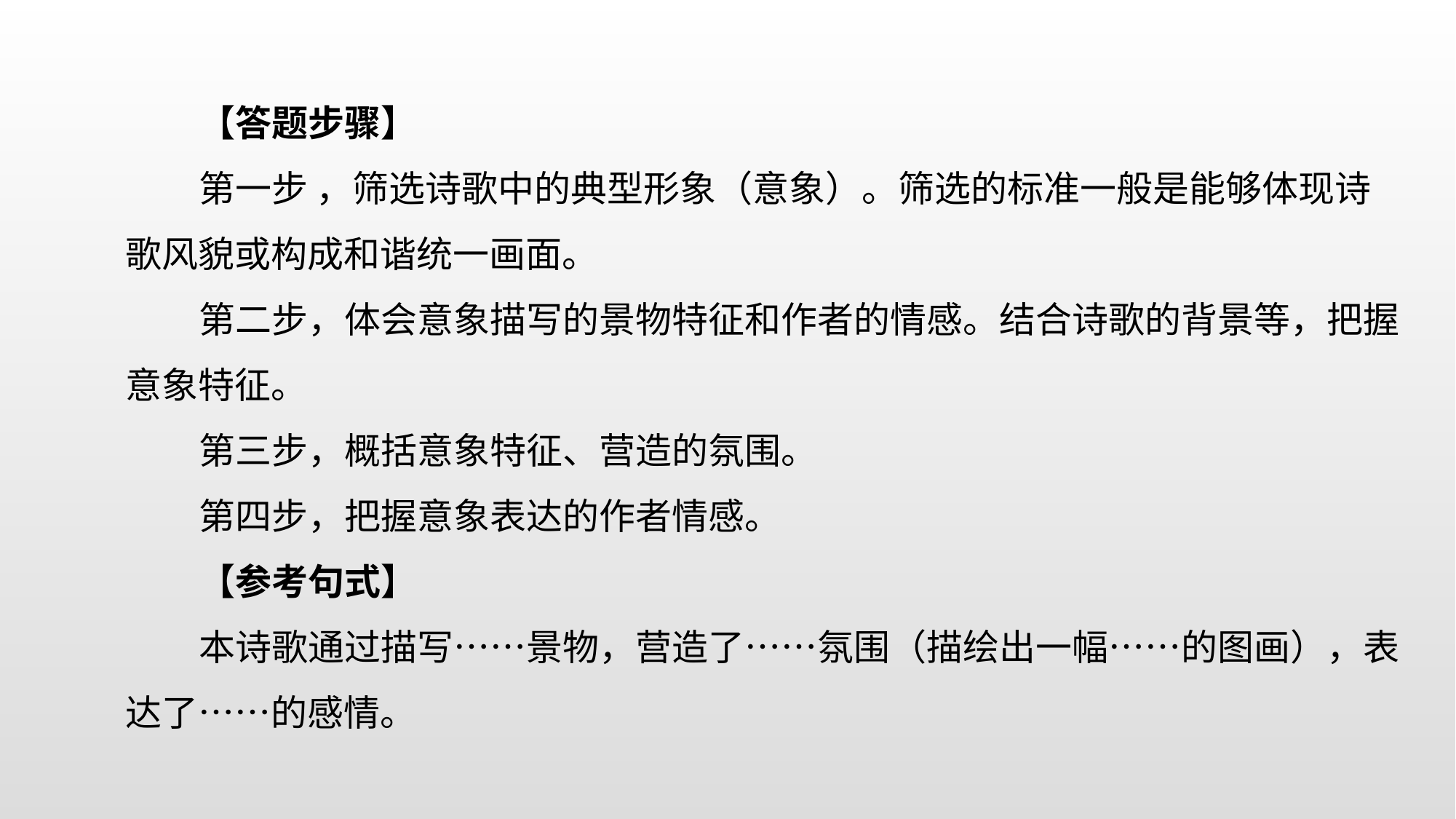

【答题步骤】
第一步 ，筛选诗歌中的典型形象（意象）。筛选的标准一般是能够体现诗歌风貌或构成和谐统一画面。
第二步，体会意象描写的景物特征和作者的情感。结合诗歌的背景等，把握意象特征。
第三步，概括意象特征、营造的氛围。
第四步，把握意象表达的作者情感。
【参考句式】
本诗歌通过描写……景物，营造了……氛围（描绘出一幅……的图画），表达了……的感情。